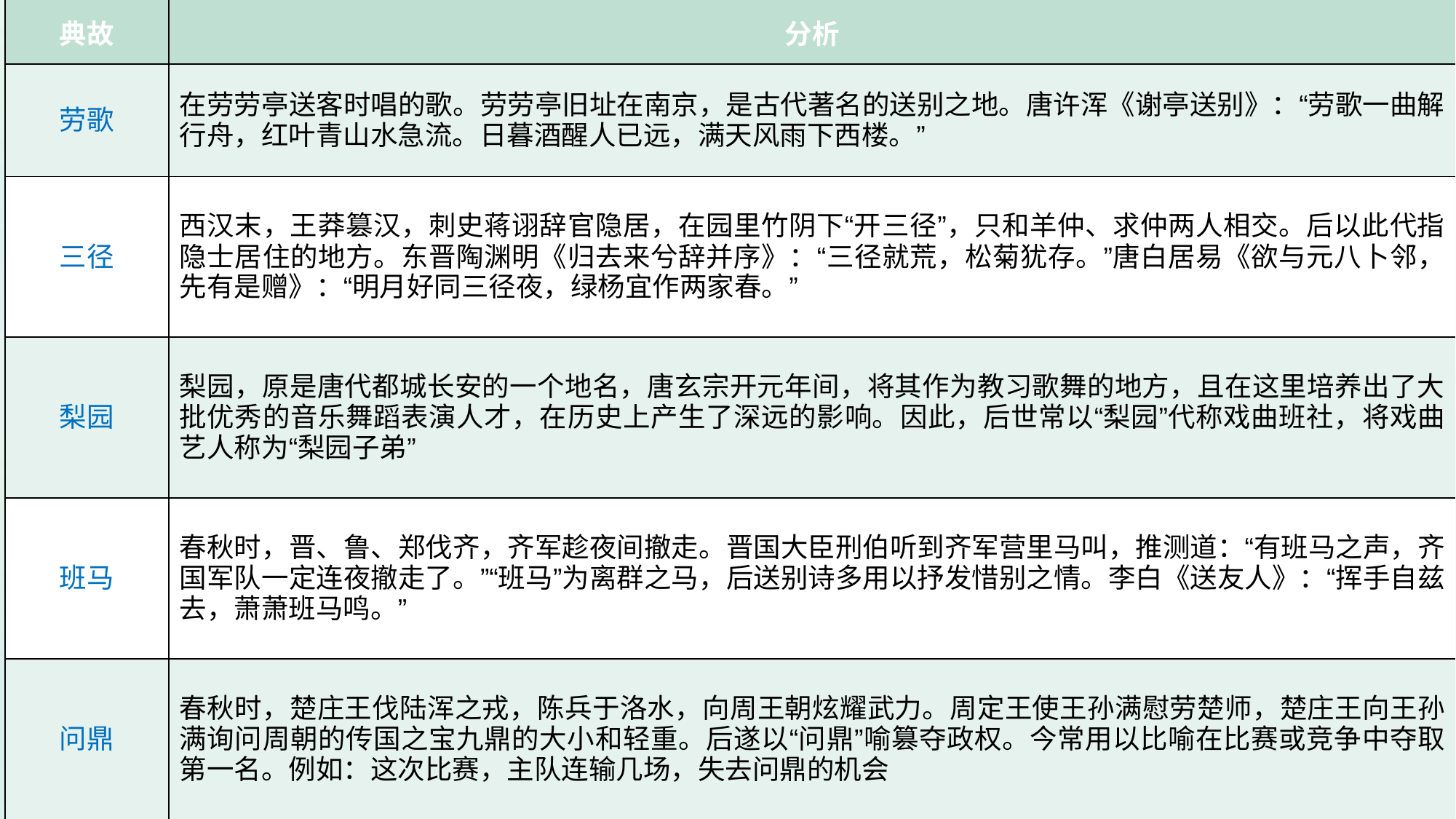

| 典故 | 分析 |
| --- | --- |
| 劳歌 | 在劳劳亭送客时唱的歌。劳劳亭旧址在南京，是古代著名的送别之地。唐许浑《谢亭送别》：“劳歌一曲解行舟，红叶青山水急流。日暮酒醒人已远，满天风雨下西楼。” |
| 三径 | 西汉末，王莽篡汉，刺史蒋诩辞官隐居，在园里竹阴下“开三径”，只和羊仲、求仲两人相交。后以此代指隐士居住的地方。东晋陶渊明《归去来兮辞并序》：“三径就荒，松菊犹存。”唐白居易《欲与元八卜邻，先有是赠》：“明月好同三径夜，绿杨宜作两家春。” |
| 梨园 | 梨园，原是唐代都城长安的一个地名，唐玄宗开元年间，将其作为教习歌舞的地方，且在这里培养出了大批优秀的音乐舞蹈表演人才，在历史上产生了深远的影响。因此，后世常以“梨园”代称戏曲班社，将戏曲艺人称为“梨园子弟” |
| 班马 | 春秋时，晋、鲁、郑伐齐，齐军趁夜间撤走。晋国大臣刑伯听到齐军营里马叫，推测道：“有班马之声，齐国军队一定连夜撤走了。”“班马”为离群之马，后送别诗多用以抒发惜别之情。李白《送友人》：“挥手自兹去，萧萧班马鸣。” |
| 问鼎 | 春秋时，楚庄王伐陆浑之戎，陈兵于洛水，向周王朝炫耀武力。周定王使王孙满慰劳楚师，楚庄王向王孙满询问周朝的传国之宝九鼎的大小和轻重。后遂以“问鼎”喻篡夺政权。今常用以比喻在比赛或竞争中夺取第一名。例如：这次比赛，主队连输几场，失去问鼎的机会 |